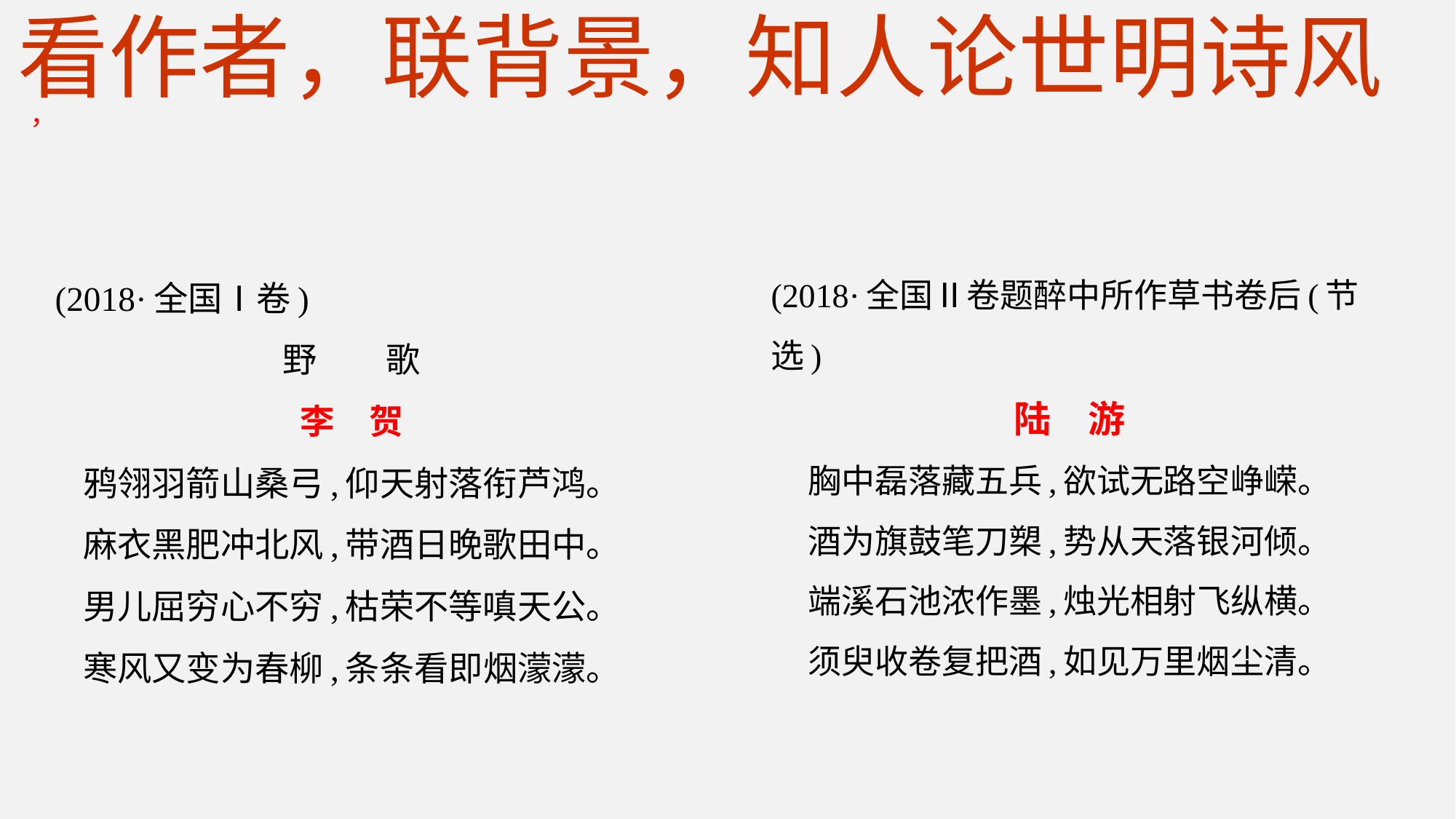

看作者，联背景，知人论世明诗风
，
(2018·全国Ⅱ卷题醉中所作草书卷后(节选)
陆　游
胸中磊落藏五兵,欲试无路空峥嵘。
酒为旗鼓笔刀槊,势从天落银河倾。
端溪石池浓作墨,烛光相射飞纵横。
须臾收卷复把酒,如见万里烟尘清。

(2018·全国Ⅰ卷)
野　　歌
李　贺
鸦翎羽箭山桑弓,仰天射落衔芦鸿。
麻衣黑肥冲北风,带酒日晚歌田中。
男儿屈穷心不穷,枯荣不等嗔天公。
寒风又变为春柳,条条看即烟濛濛。